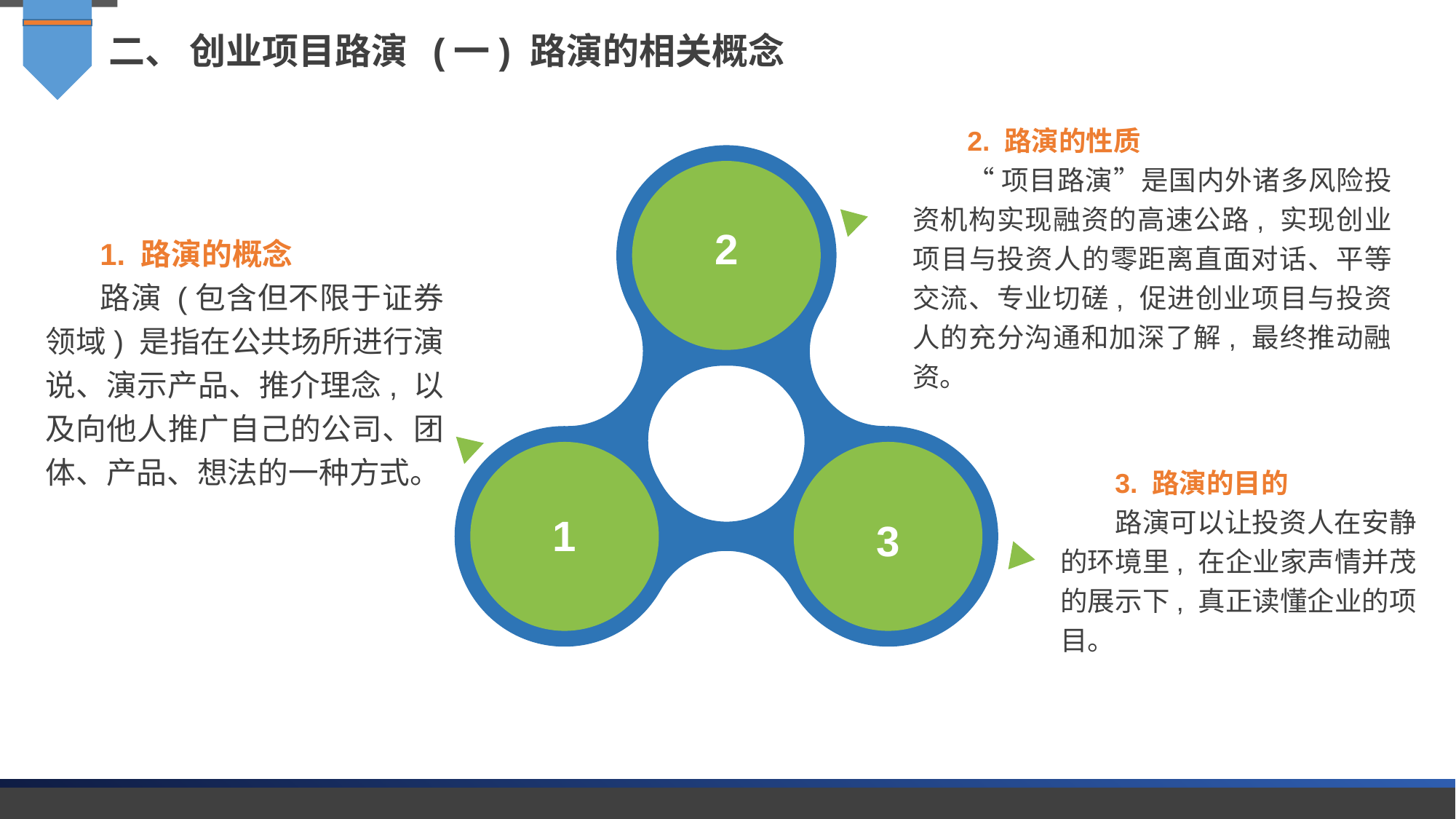

二、 创业项目路演  (一) 路演的相关概念
2. 路演的性质
“项目路演”是国内外诸多风险投资机构实现融资的高速公路, 实现创业项目与投资人的零距离直面对话、平等交流、专业切磋, 促进创业项目与投资人的充分沟通和加深了解, 最终推动融资。

1. 路演的概念
路演 (包含但不限于证券领域) 是指在公共场所进行演说、演示产品、推介理念, 以及向他人推广自己的公司、团体、产品、想法的一种方式。
2

3. 路演的目的
路演可以让投资人在安静的环境里, 在企业家声情并茂的展示下, 真正读懂企业的项目。
1
3